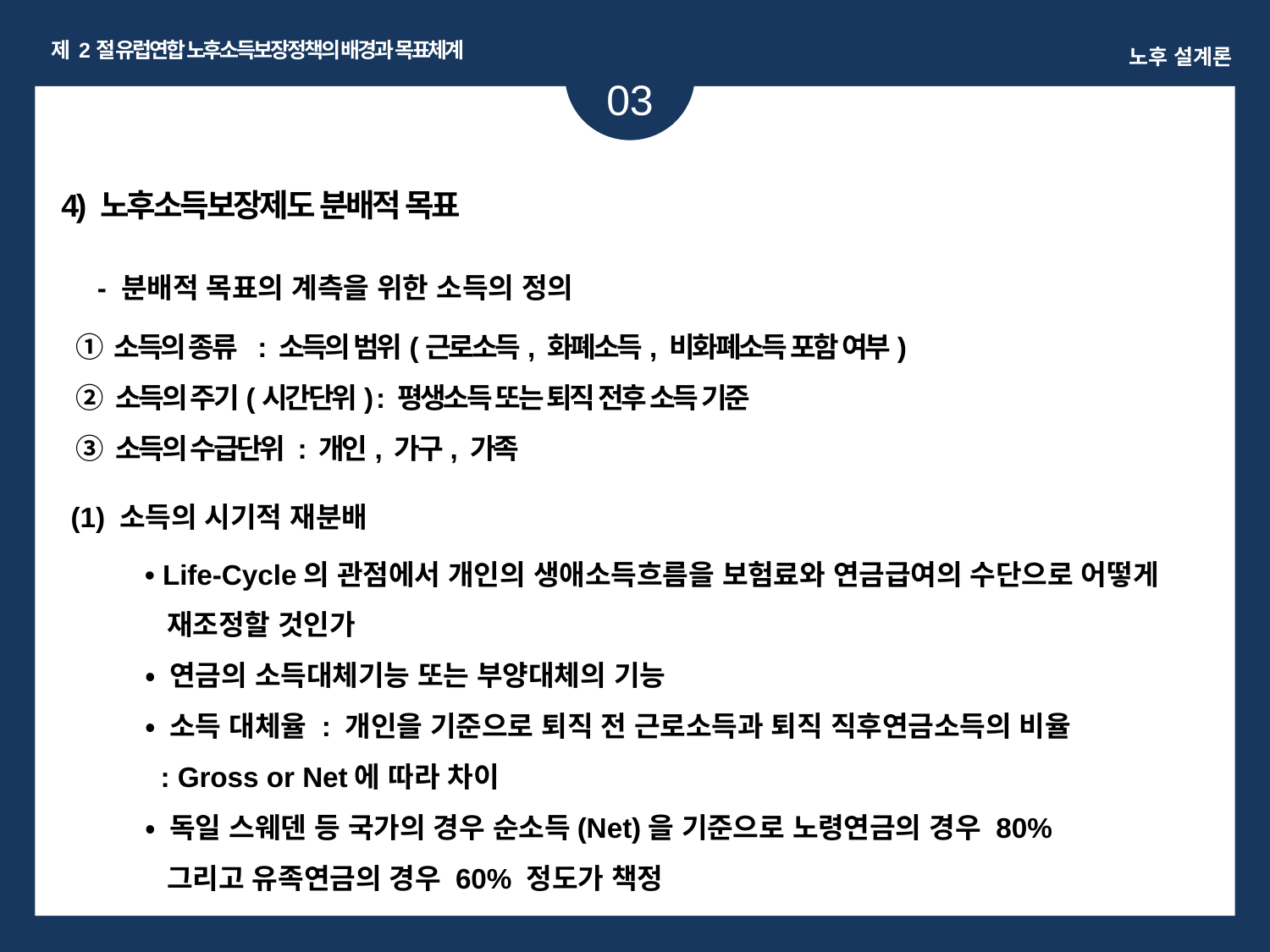

제 2절 유럽연합 노후소득보장정책의 배경과 목표체계
노후 설계론
03
ㅏㅏ
4) 노후소득보장제도 분배적 목표
- 분배적 목표의 계측을 위한 소득의 정의
① 소득의 종류  : 소득의 범위(근로소득, 화폐소득, 비화폐소득 포함 여부)
② 소득의 주기(시간단위) : 평생소득 또는 퇴직 전후 소득 기준
③ 소득의 수급단위 : 개인, 가구, 가족
(1) 소득의 시기적 재분배
• Life-Cycle의 관점에서 개인의 생애소득흐름을 보험료와 연금급여의 수단으로 어떻게
  재조정할 것인가
• 연금의 소득대체기능 또는 부양대체의 기능
• 소득 대체율 : 개인을 기준으로 퇴직 전 근로소득과 퇴직 직후연금소득의 비율
  : Gross or Net에 따라 차이
• 독일 스웨덴 등 국가의 경우 순소득(Net)을 기준으로 노령연금의 경우 80%
  그리고 유족연금의 경우 60% 정도가 책정